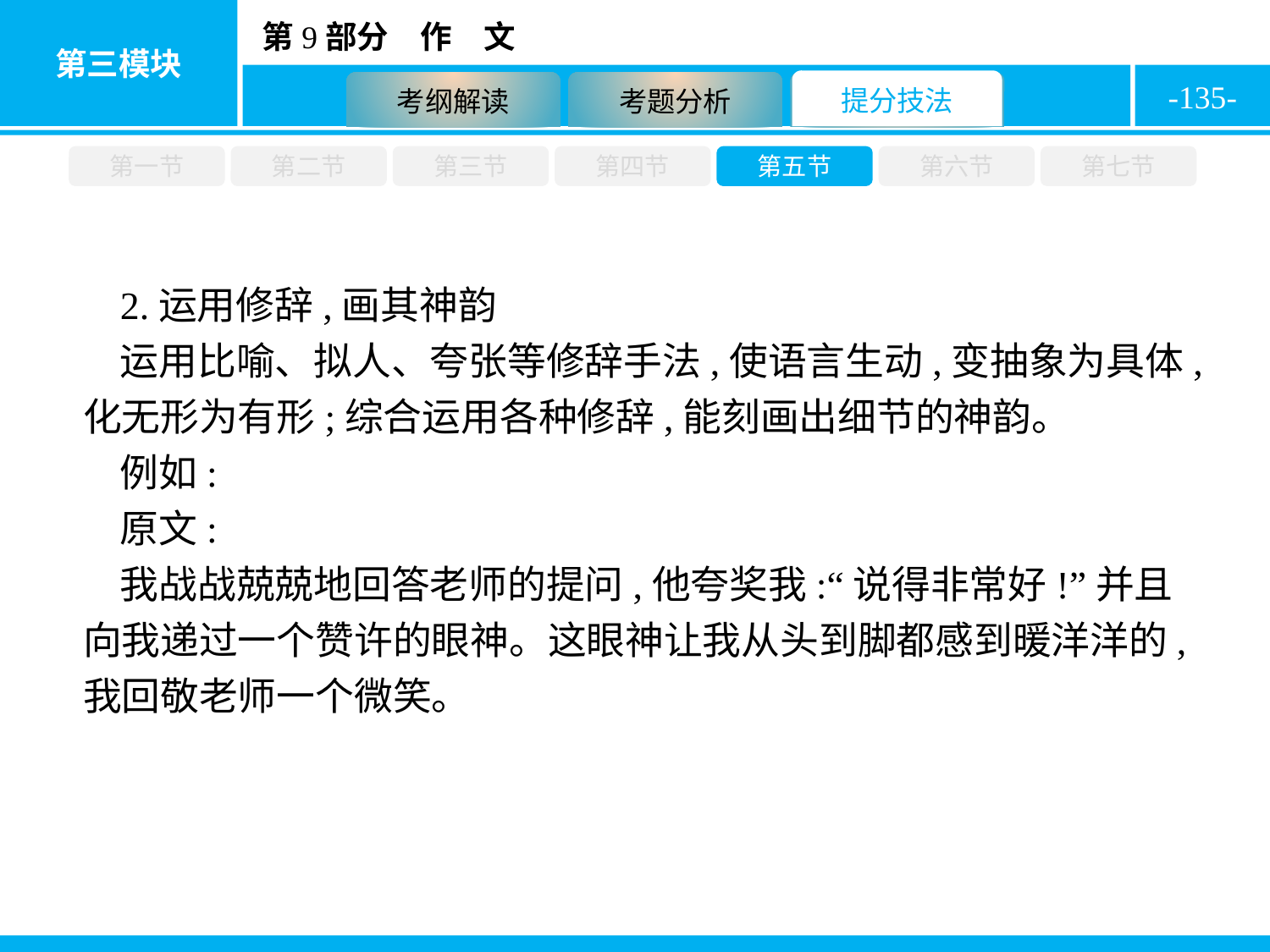

-135-
第一节
第二节
第三节
第四节
第五节
第六节
第七节
2.运用修辞,画其神韵
运用比喻、拟人、夸张等修辞手法,使语言生动,变抽象为具体,化无形为有形;综合运用各种修辞,能刻画出细节的神韵。
例如:
原文:
我战战兢兢地回答老师的提问,他夸奖我:“说得非常好!”并且向我递过一个赞许的眼神。这眼神让我从头到脚都感到暖洋洋的,我回敬老师一个微笑。